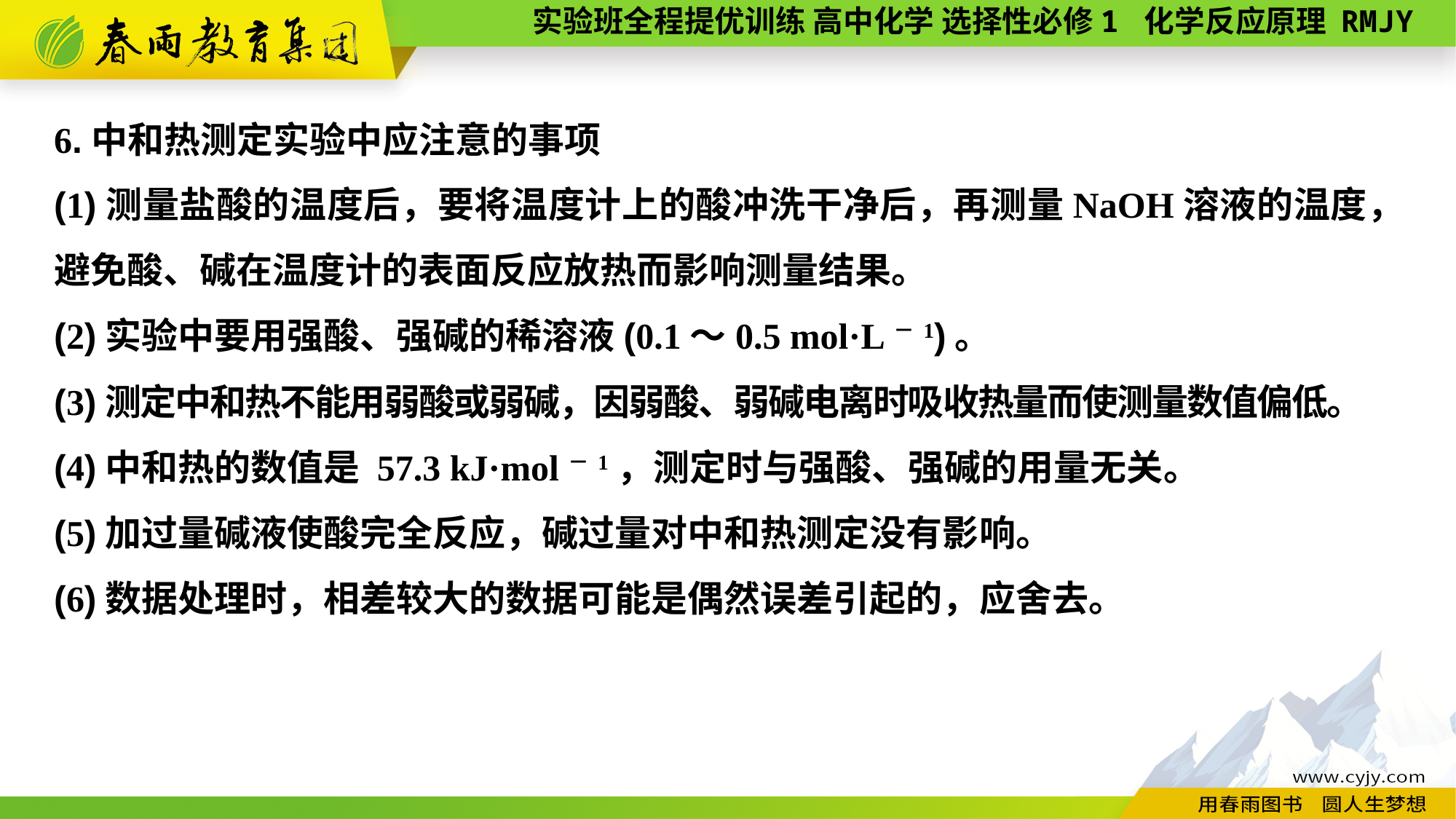

6.中和热测定实验中应注意的事项
(1)测量盐酸的温度后，要将温度计上的酸冲洗干净后，再测量NaOH溶液的温度，避免酸、碱在温度计的表面反应放热而影响测量结果。
(2)实验中要用强酸、强碱的稀溶液(0.1～0.5 mol·L－1)。
(3)测定中和热不能用弱酸或弱碱，因弱酸、弱碱电离时吸收热量而使测量数值偏低。
(4)中和热的数值是 57.3 kJ·mol－1，测定时与强酸、强碱的用量无关。
(5)加过量碱液使酸完全反应，碱过量对中和热测定没有影响。
(6)数据处理时，相差较大的数据可能是偶然误差引起的，应舍去。